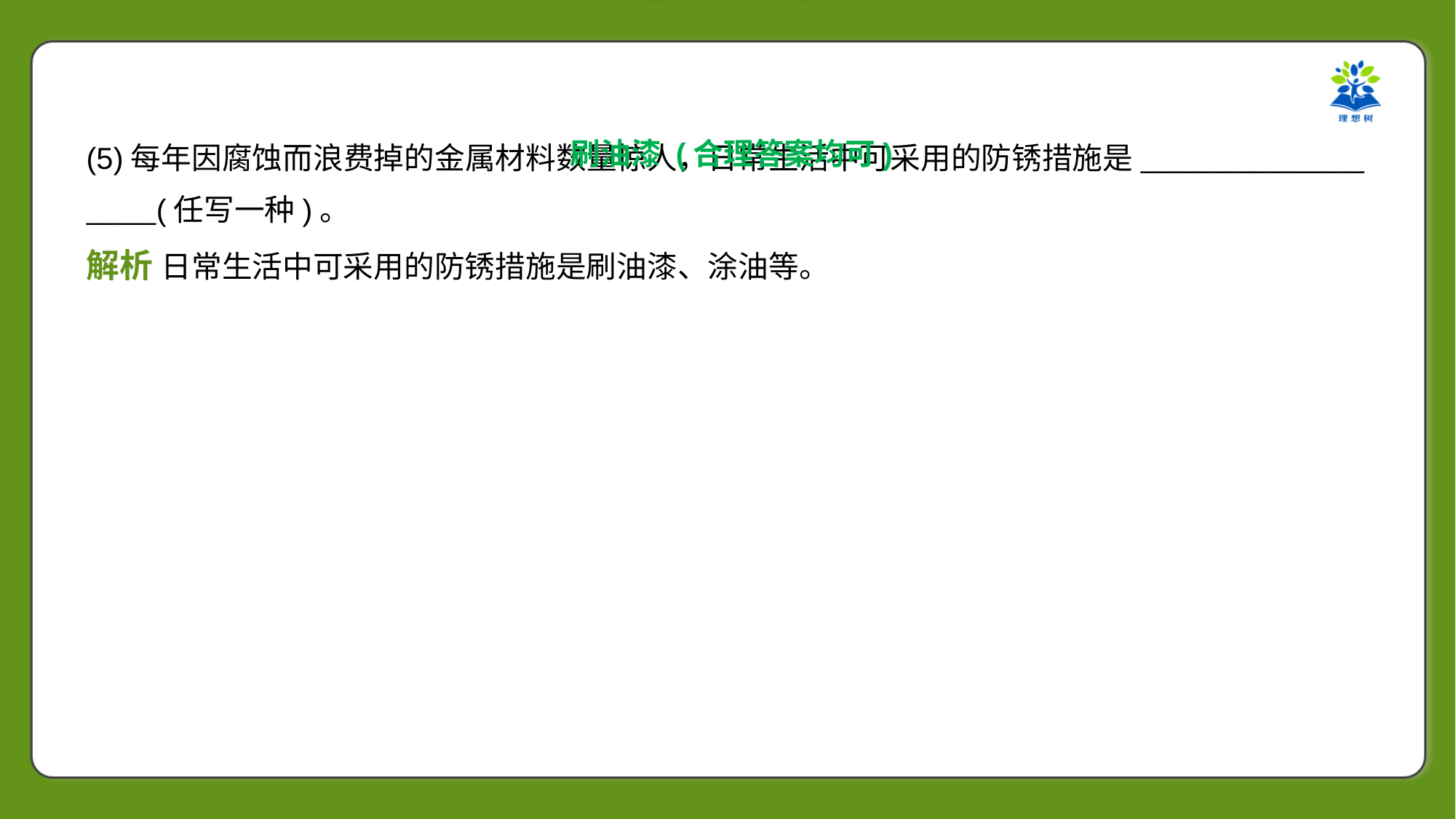

刷油漆 (合理答案均可)
(5)每年因腐蚀而浪费掉的金属材料数量惊人，日常生活中可采用的防锈措施是________________
_____(任写一种)。
解析 日常生活中可采用的防锈措施是刷油漆、涂油等。